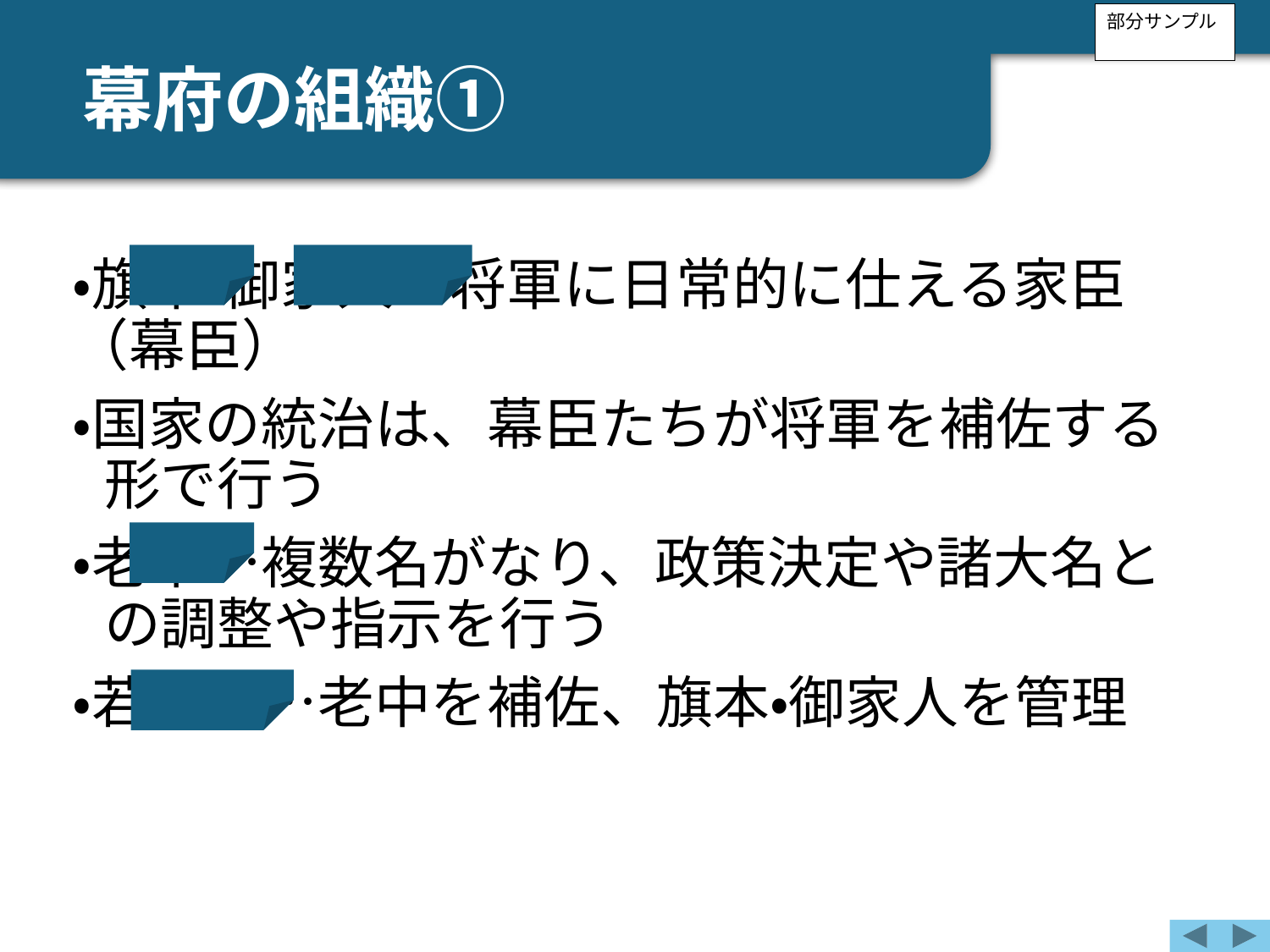

部分サンプル
幕府の組織①

・旗本・御家人＝将軍に日常的に仕える家臣（幕臣）
・国家の統治は、幕臣たちが将軍を補佐する形で行う
・老中…複数名がなり、政策決定や諸大名との調整や指示を行う
・若年寄…老中を補佐、旗本・御家人を管理